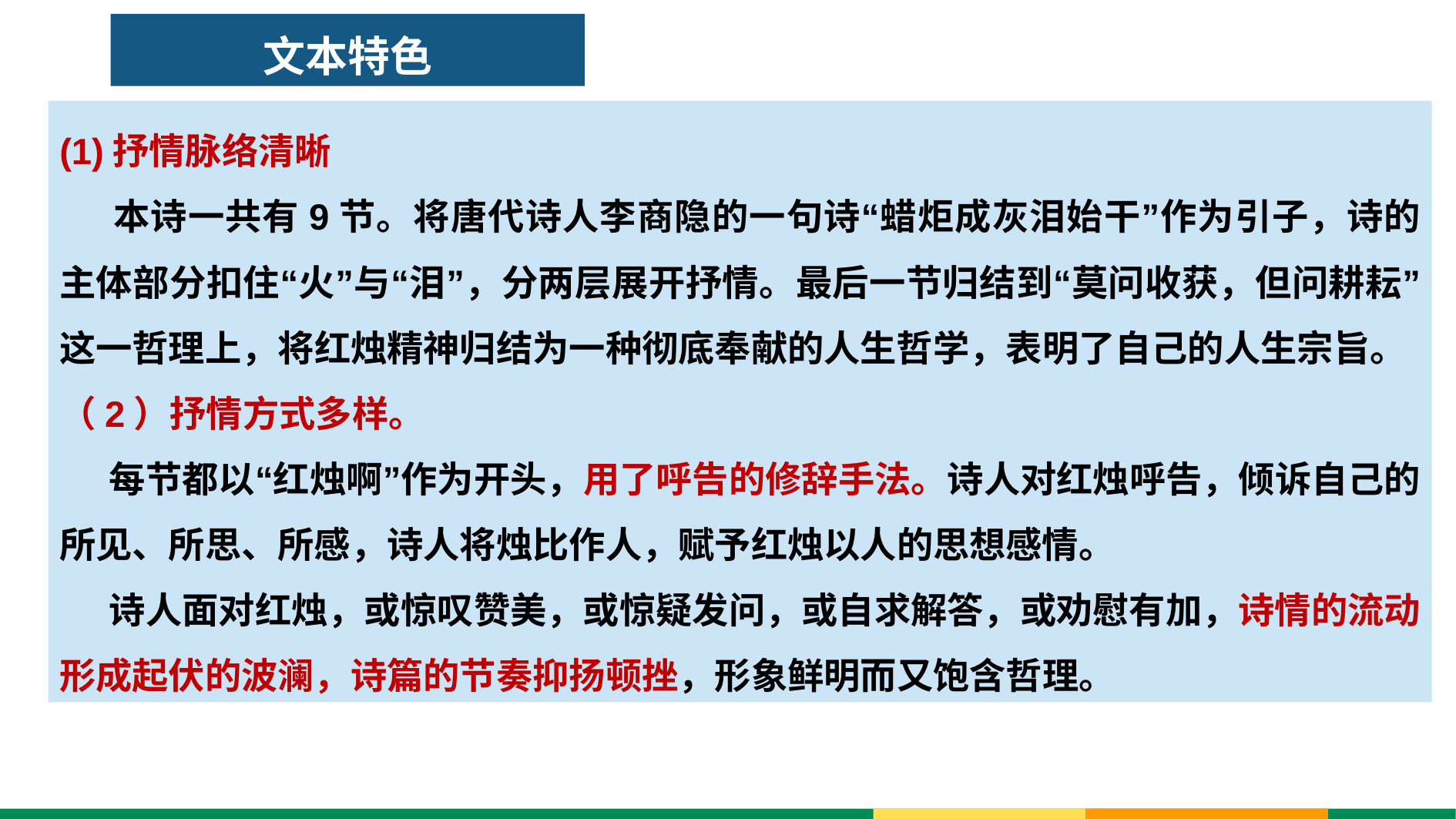

# 文本特色
(1)抒情脉络清晰
    本诗一共有9节。将唐代诗人李商隐的一句诗“蜡炬成灰泪始干”作为引子，诗的主体部分扣住“火”与“泪”，分两层展开抒情。最后一节归结到“莫问收获，但问耕耘”这一哲理上，将红烛精神归结为一种彻底奉献的人生哲学，表明了自己的人生宗旨。
（2）抒情方式多样。
    每节都以“红烛啊”作为开头，用了呼告的修辞手法。诗人对红烛呼告，倾诉自己的所见、所思、所感，诗人将烛比作人，赋予红烛以人的思想感情。
    诗人面对红烛，或惊叹赞美，或惊疑发问，或自求解答，或劝慰有加，诗情的流动形成起伏的波澜，诗篇的节奏抑扬顿挫，形象鲜明而又饱含哲理。